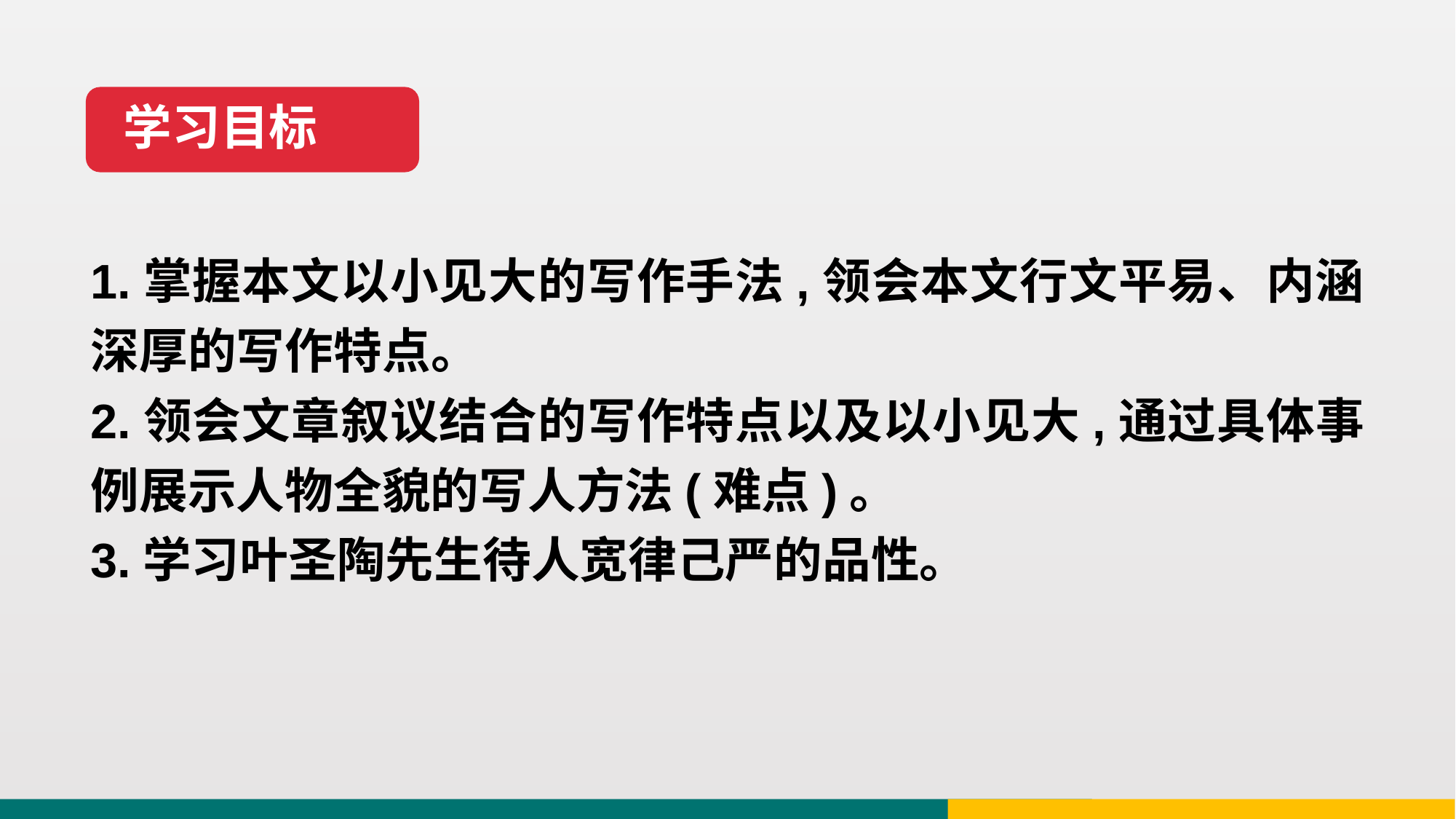

学习目标
1.掌握本文以小见大的写作手法,领会本文行文平易、内涵深厚的写作特点。
2.领会文章叙议结合的写作特点以及以小见大,通过具体事例展示人物全貌的写人方法(难点)。
3.学习叶圣陶先生待人宽律己严的品性。